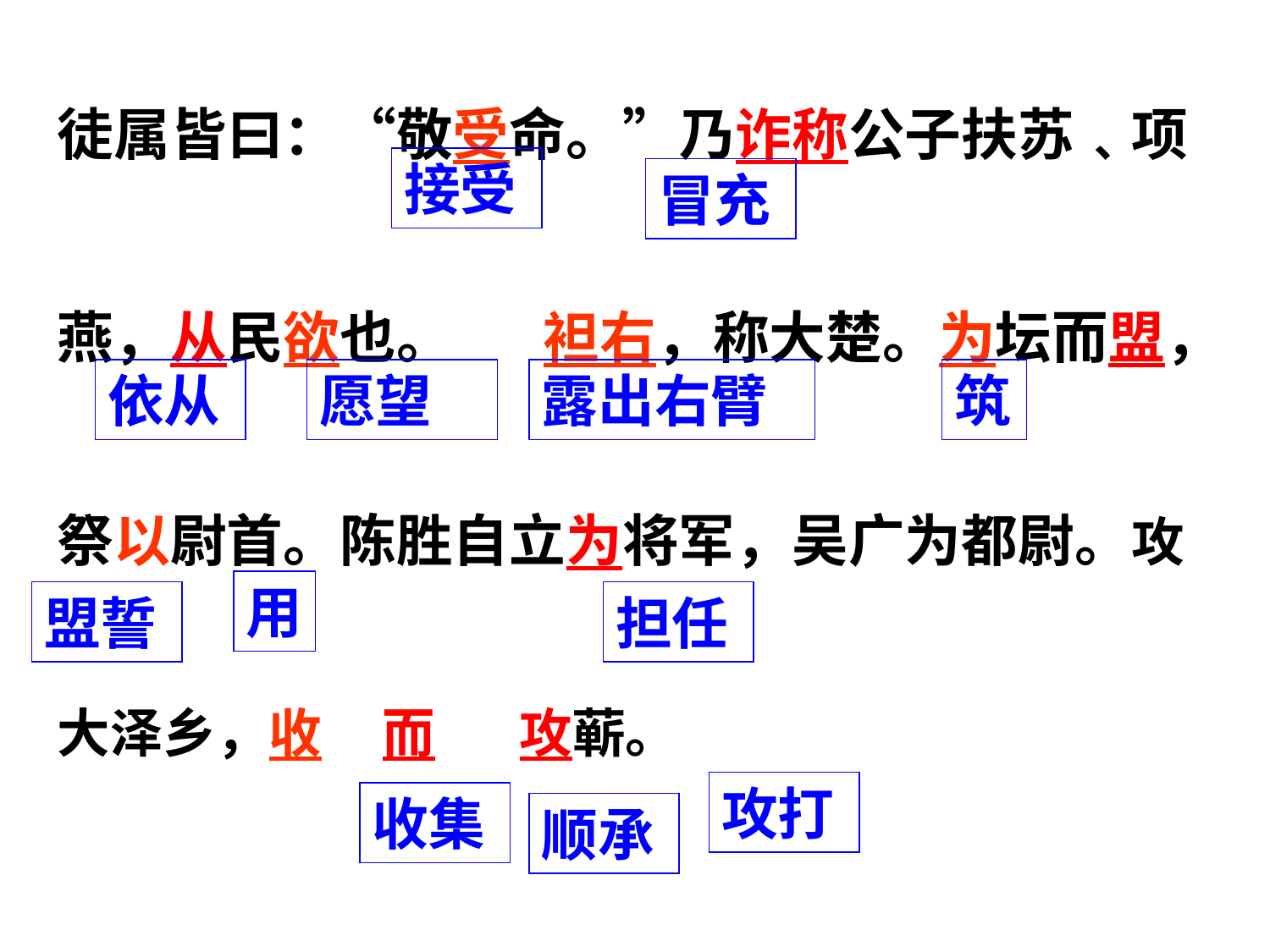

徒属皆曰：“敬受命。”乃诈称公子扶苏﹑项燕，从民欲也。       袒右，称大楚。为坛而盟，祭以尉首。陈胜自立为将军，吴广为都尉。攻大泽乡，收     而       攻蕲。
接受
冒充
依从
愿望
露出右臂
筑
用
盟誓
担任
攻打
收集
顺承